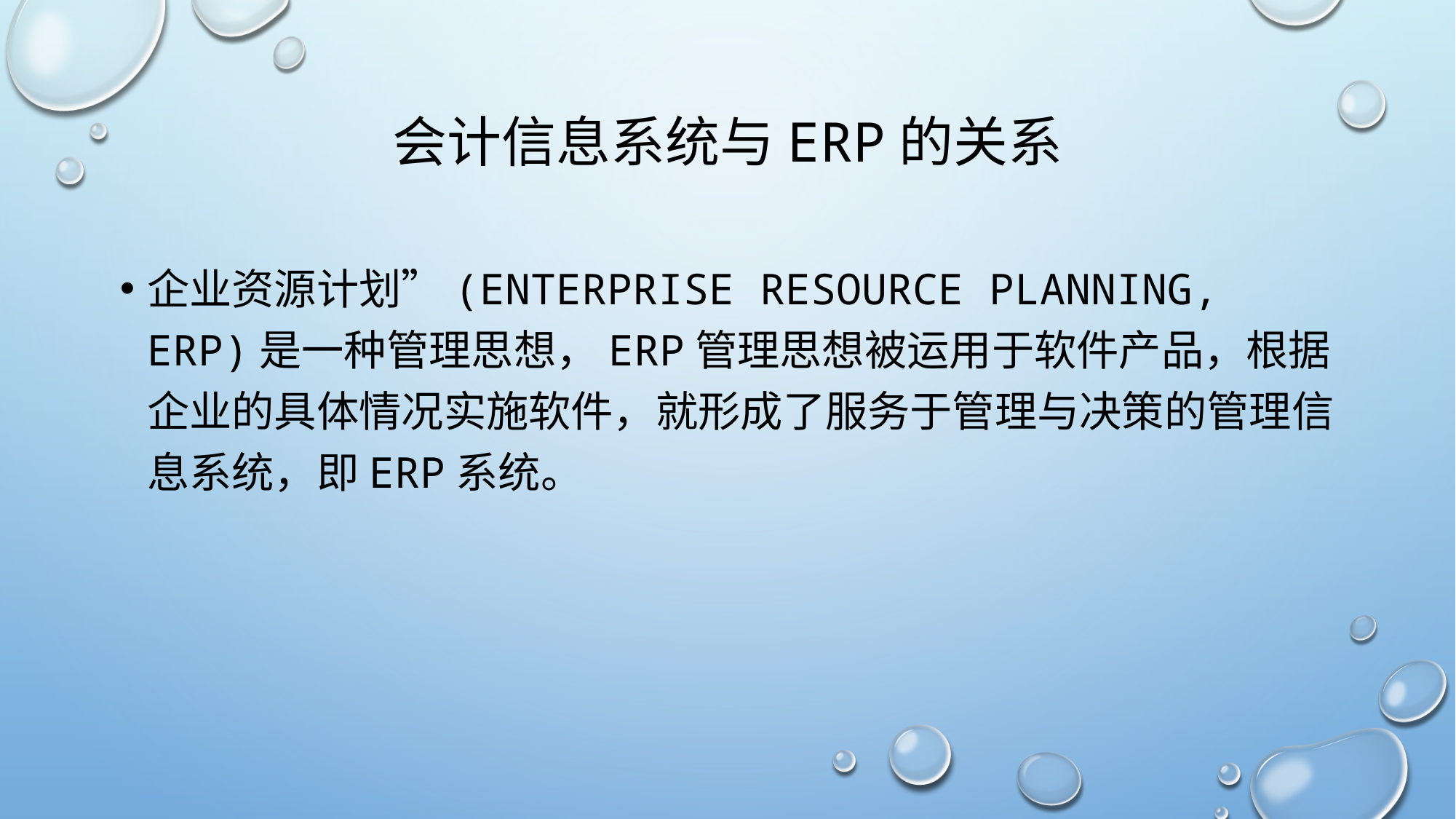

# 会计信息系统与ERP的关系
企业资源计划”(Enterprise Resource Planning, ERP)是一种管理思想，ERP管理思想被运用于软件产品，根据企业的具体情况实施软件，就形成了服务于管理与决策的管理信息系统，即ERP系统。